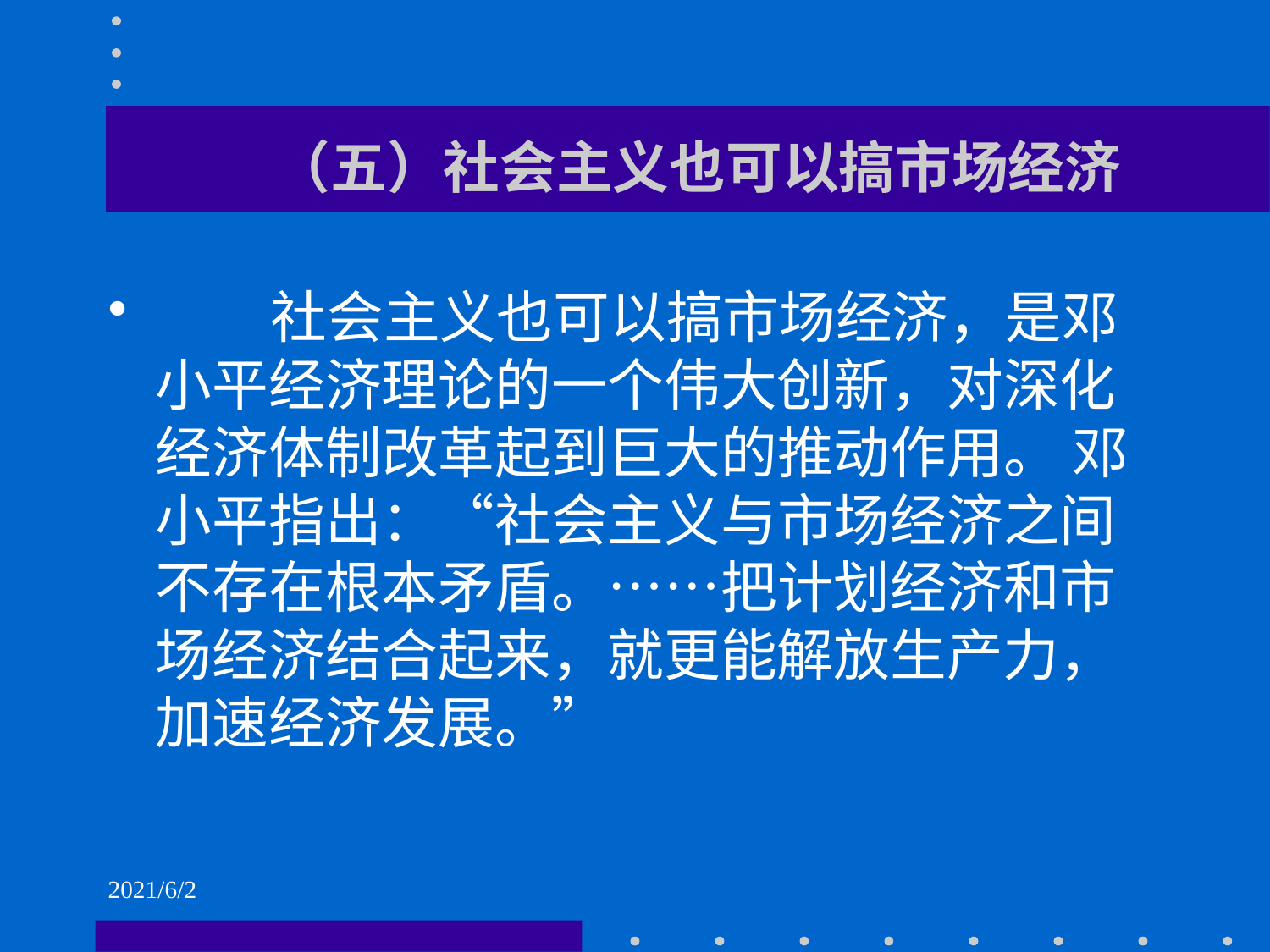

# （五）社会主义也可以搞市场经济
        社会主义也可以搞市场经济，是邓小平经济理论的一个伟大创新，对深化经济体制改革起到巨大的推动作用。 邓小平指出：“社会主义与市场经济之间不存在根本矛盾。……把计划经济和市场经济结合起来，就更能解放生产力，加速经济发展。”
2021/6/2